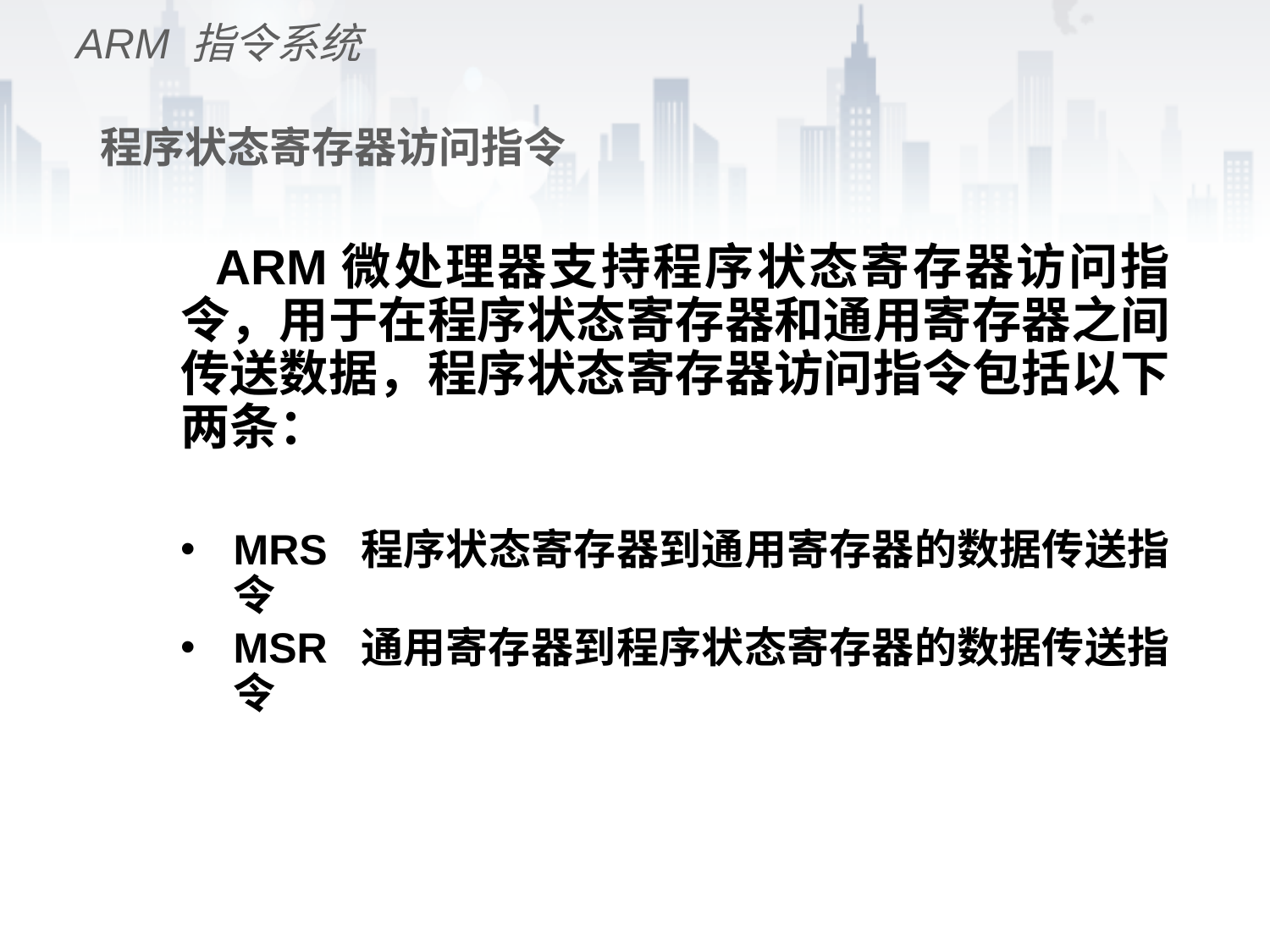

ARM 指令系统
# 程序状态寄存器访问指令
      ARM微处理器支持程序状态寄存器访问指令，用于在程序状态寄存器和通用寄存器之间传送数据，程序状态寄存器访问指令包括以下两条：

MRS	程序状态寄存器到通用寄存器的数据传送指令
MSR	通用寄存器到程序状态寄存器的数据传送指令